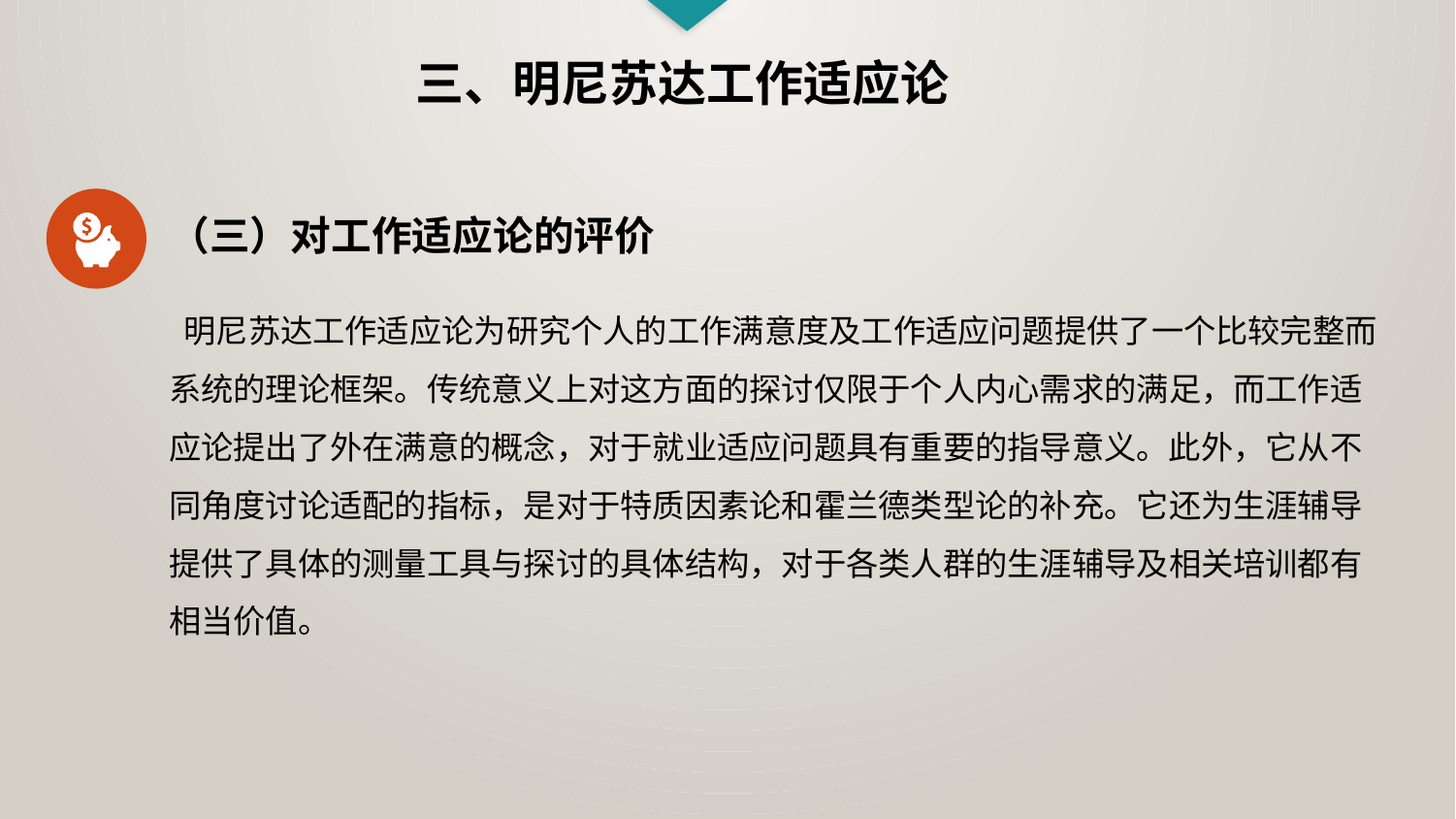

三、明尼苏达工作适应论

（三）对工作适应论的评价

 明尼苏达工作适应论为研究个人的工作满意度及工作适应问题提供了一个比较完整而系统的理论框架。传统意义上对这方面的探讨仅限于个人内心需求的满足，而工作适应论提出了外在满意的概念，对于就业适应问题具有重要的指导意义。此外，它从不同角度讨论适配的指标，是对于特质因素论和霍兰德类型论的补充。它还为生涯辅导提供了具体的测量工具与探讨的具体结构，对于各类人群的生涯辅导及相关培训都有相当价值。
60